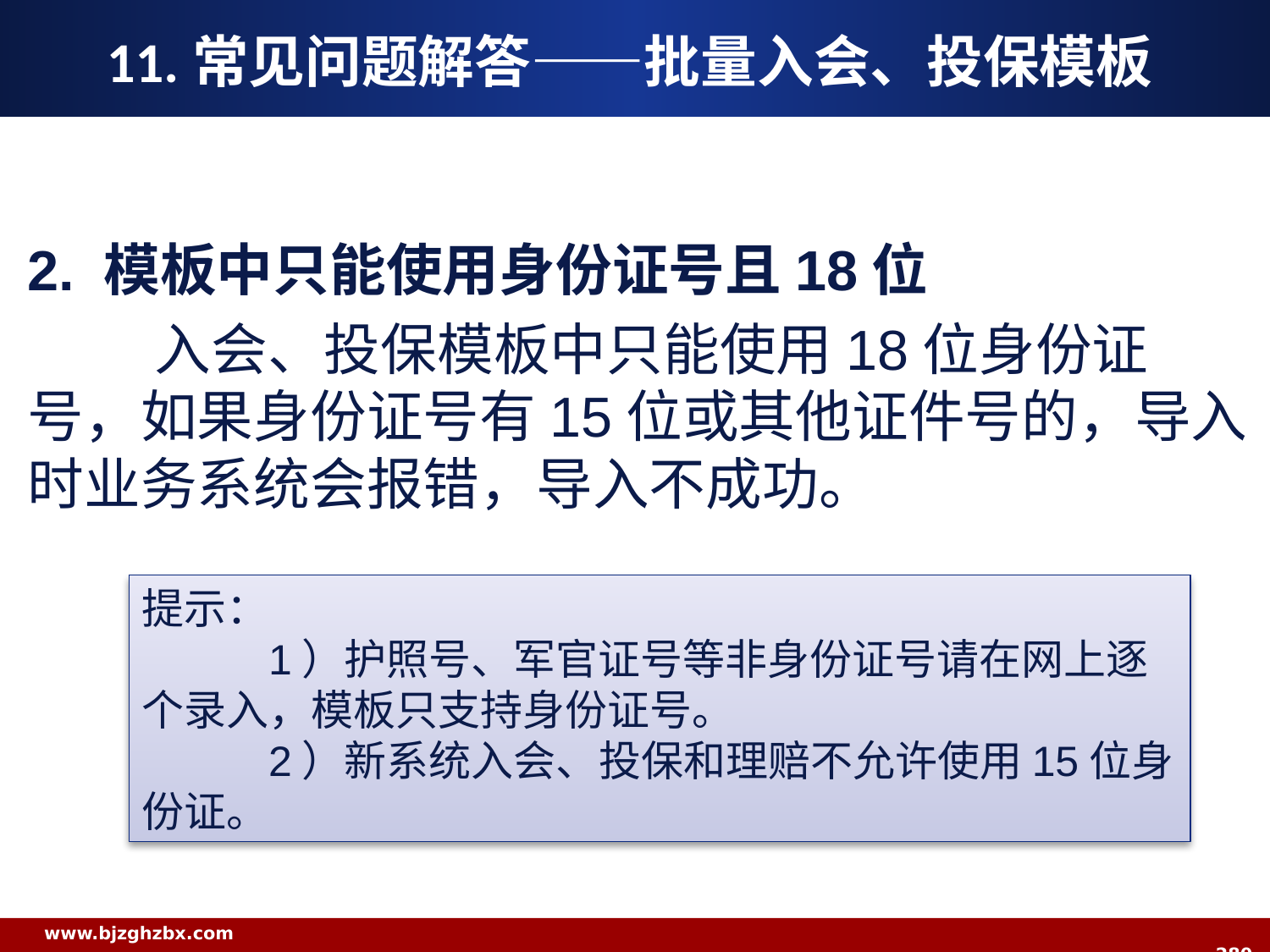

# 11.常见问题解答——批量入会、投保模板
2. 模板中只能使用身份证号且18位
	入会、投保模板中只能使用18位身份证号，如果身份证号有15位或其他证件号的，导入时业务系统会报错，导入不成功。
提示：
	1）护照号、军官证号等非身份证号请在网上逐个录入，模板只支持身份证号。
	2）新系统入会、投保和理赔不允许使用15位身份证。
www.bjzghzbx.com                                                                                                                                                                      280